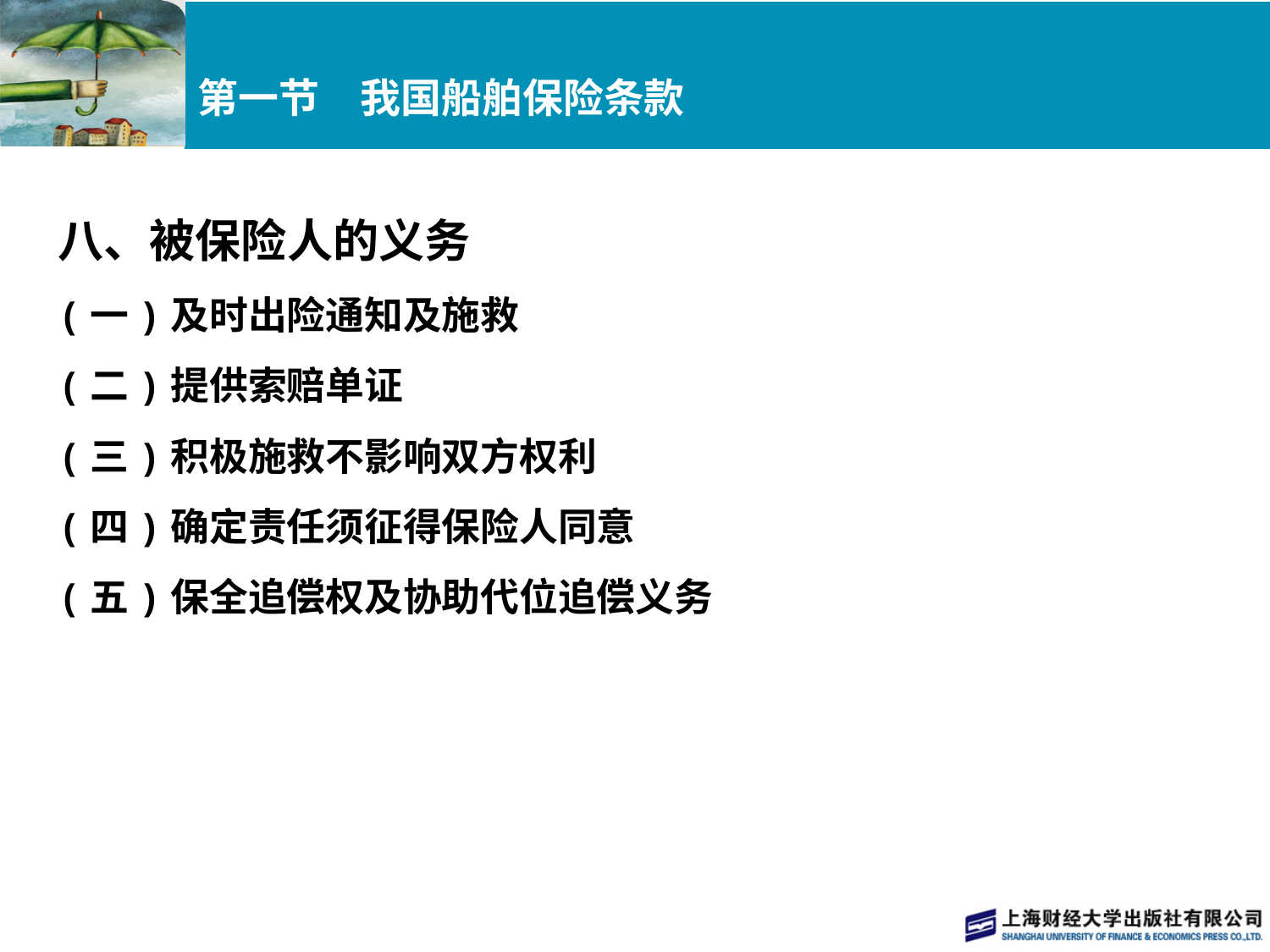

# 第一节　我国船舶保险条款
八、被保险人的义务
(一)及时出险通知及施救
(二)提供索赔单证
(三)积极施救不影响双方权利
(四)确定责任须征得保险人同意
(五)保全追偿权及协助代位追偿义务